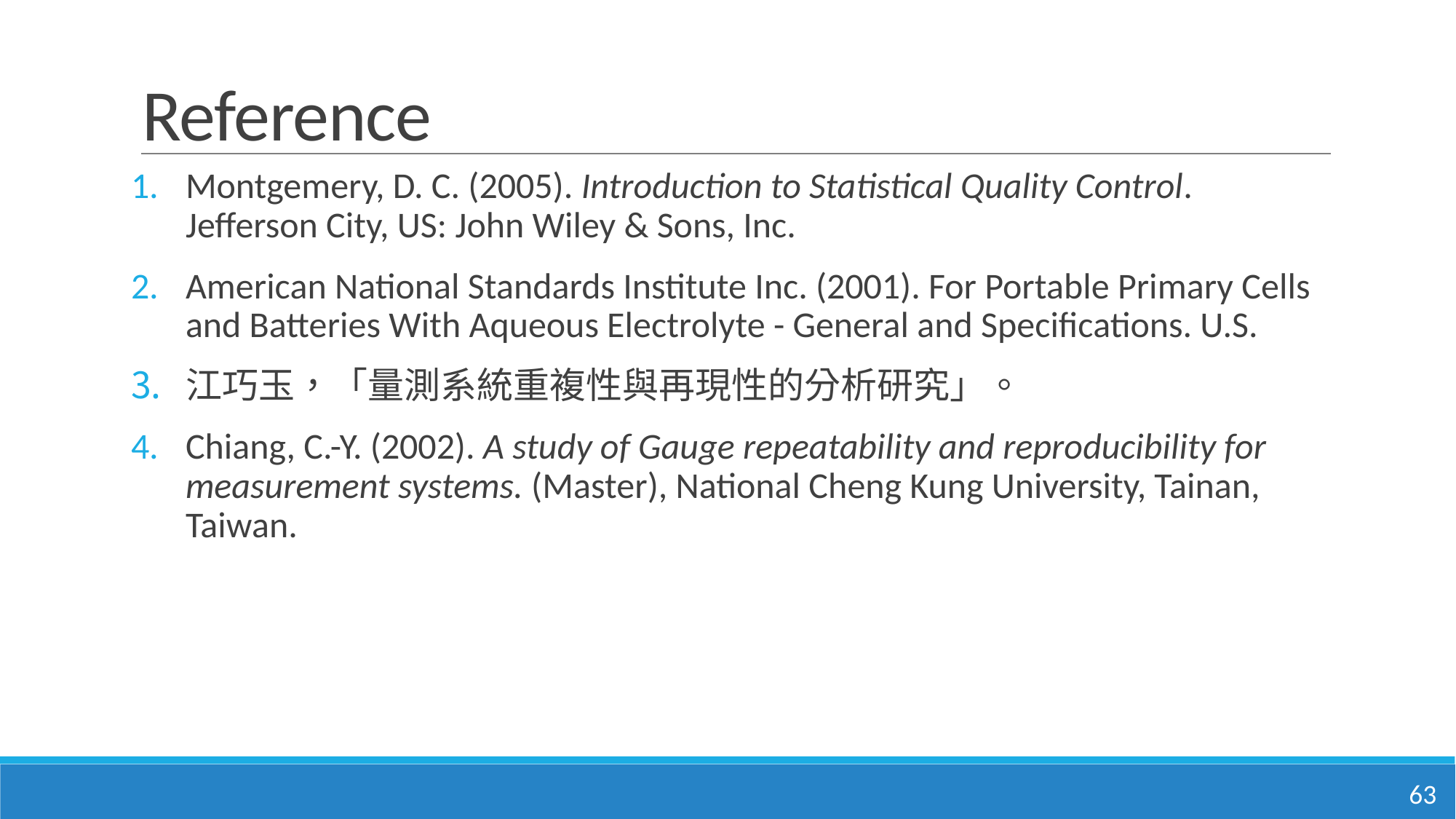

# Reference
Montgemery, D. C. (2005). Introduction to Statistical Quality Control. Jefferson City, US: John Wiley & Sons, Inc.
American National Standards Institute Inc. (2001). For Portable Primary Cells and Batteries With Aqueous Electrolyte - General and Specifications. U.S.
江巧玉，「量測系統重複性與再現性的分析研究」。
Chiang, C.-Y. (2002). A study of Gauge repeatability and reproducibility for measurement systems. (Master), National Cheng Kung University, Tainan, Taiwan.

63